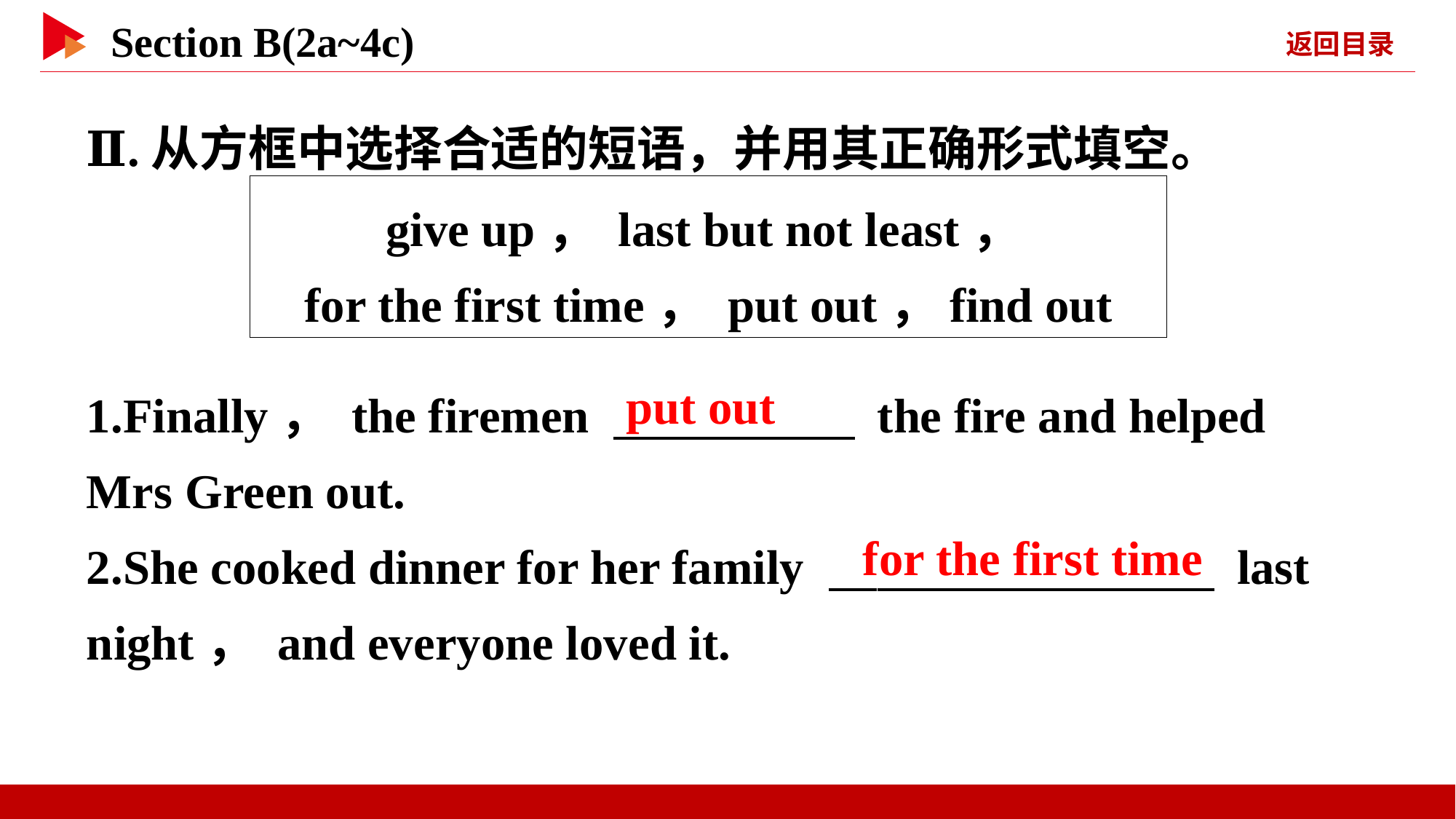

Ⅱ.从方框中选择合适的短语，并用其正确形式填空。
give up， last but not least，
for the first time， put out，find out
1.Finally， the firemen 　             　 the fire and helped Mrs Green out.
2.She cooked dinner for her family 　                          　 last night， and everyone loved it.
put out
for the first time